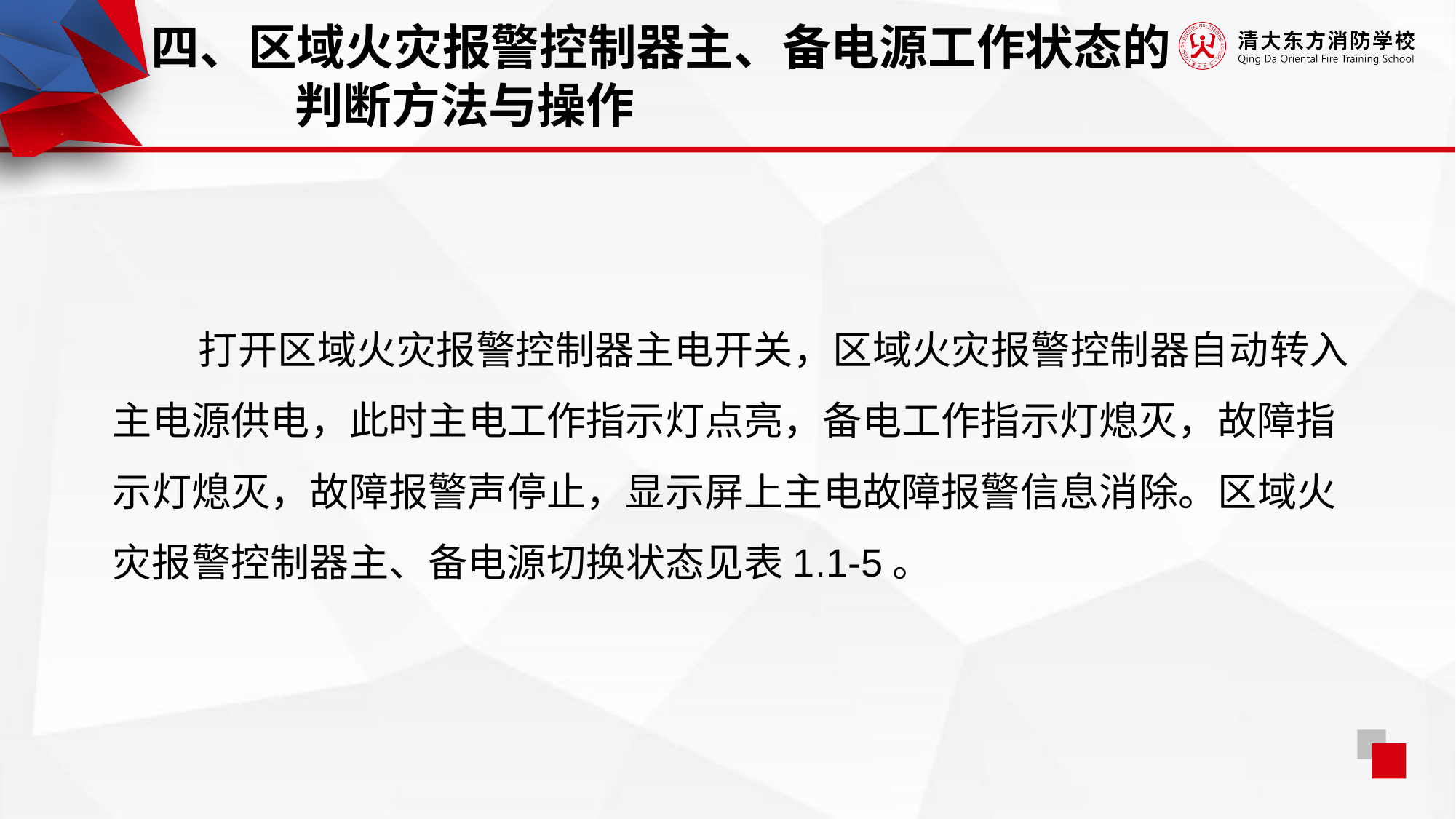

四、区域火灾报警控制器主、备电源工作状态的              判断方法与操作

打开区域火灾报警控制器主电开关，区域火灾报警控制器自动转入主电源供电，此时主电工作指示灯点亮，备电工作指示灯熄灭，故障指示灯熄灭，故障报警声停止，显示屏上主电故障报警信息消除。区域火灾报警控制器主、备电源切换状态见表1.1-5。